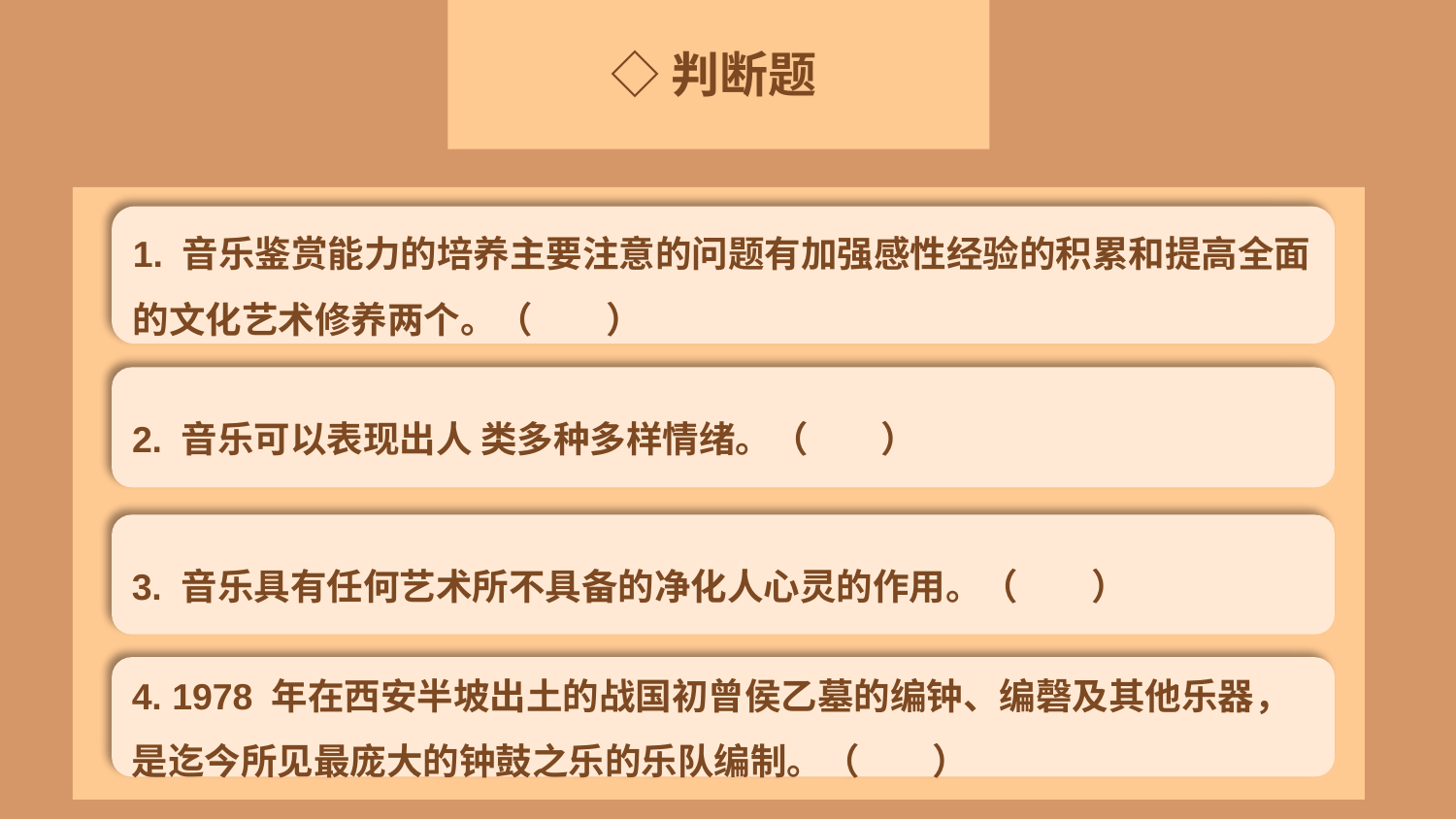

◇判断题

1. 音乐鉴赏能力的培养主要注意的问题有加强感性经验的积累和提高全面的文化艺术修养两个。（　　）
2. 音乐可以表现出人 类多种多样情绪。（　　）
3. 音乐具有任何艺术所不具备的净化人心灵的作用。（　　）
4. 1978 年在西安半坡出土的战国初曾侯乙墓的编钟、编磬及其他乐器，是迄今所见最庞大的钟鼓之乐的乐队编制。（　　）